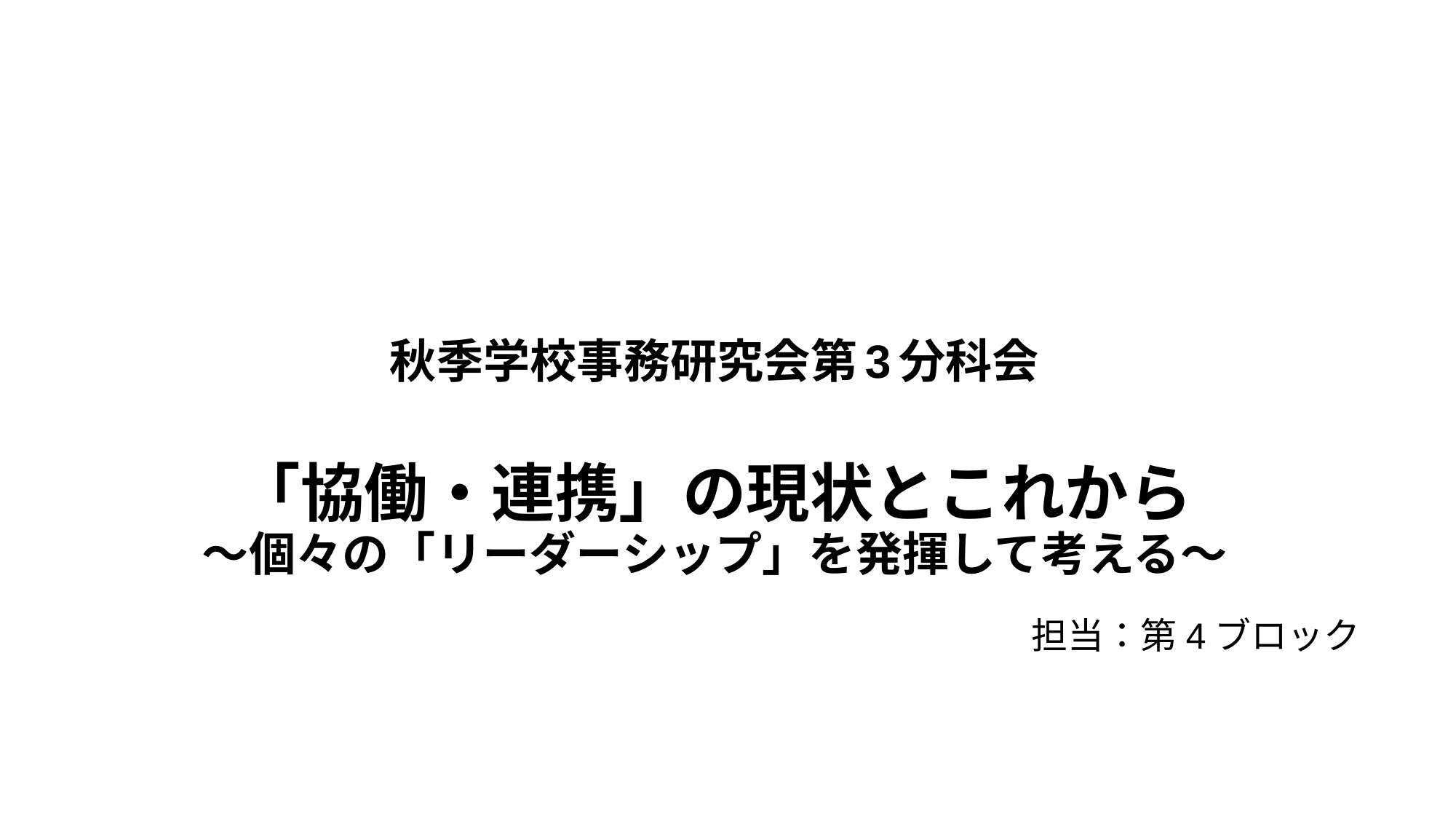

# 秋季学校事務研究会第3分科会 「協働・連携」の現状とこれから ～個々の「リーダーシップ」を発揮して考える～
担当：第4ブロック